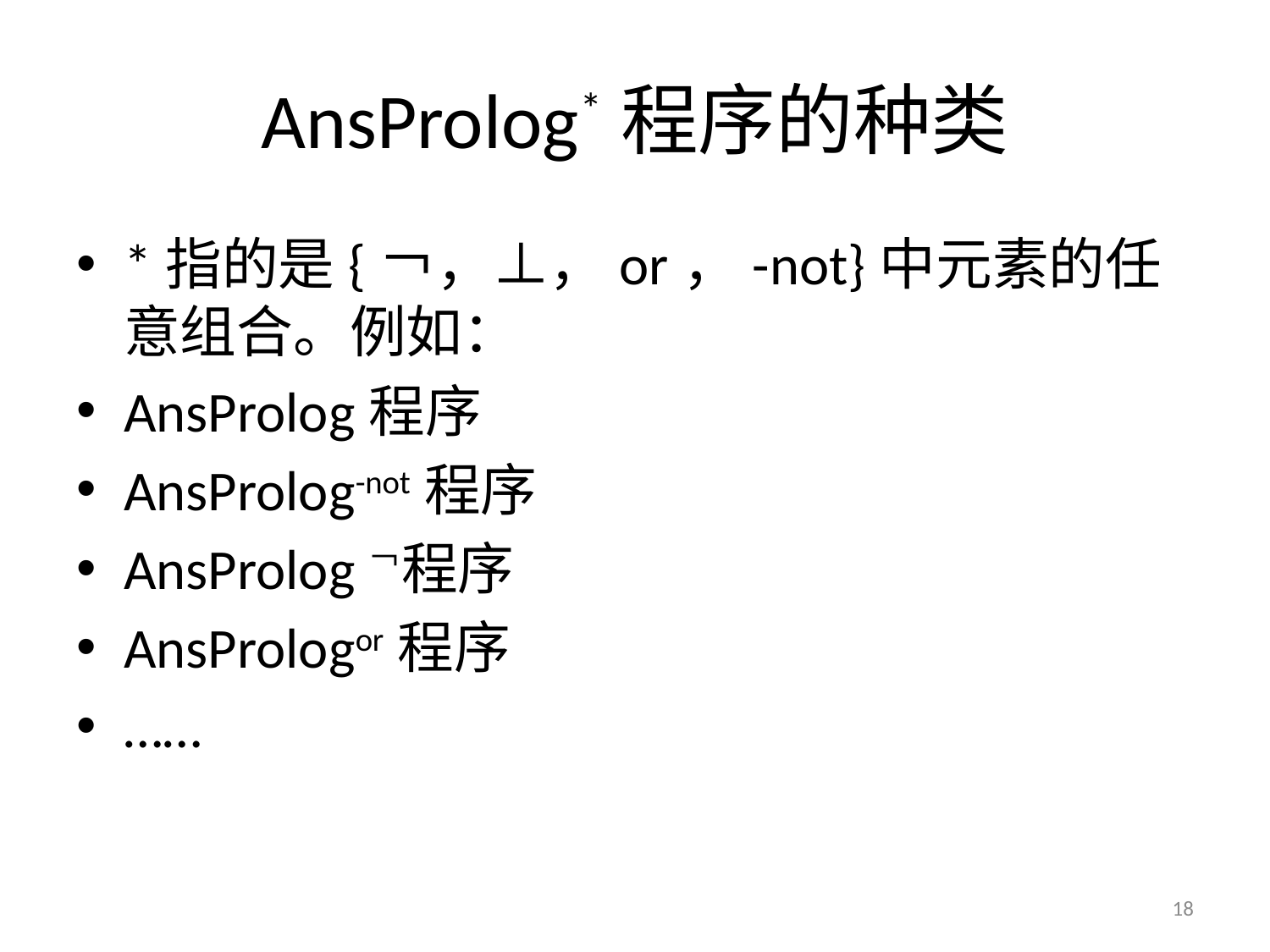

# AnsProlog*程序的种类
*指的是{￢，⊥，or，-not}中元素的任意组合。例如：
AnsProlog程序
AnsProlog-not程序
AnsProlog￢程序
AnsPrologor程序
……
18